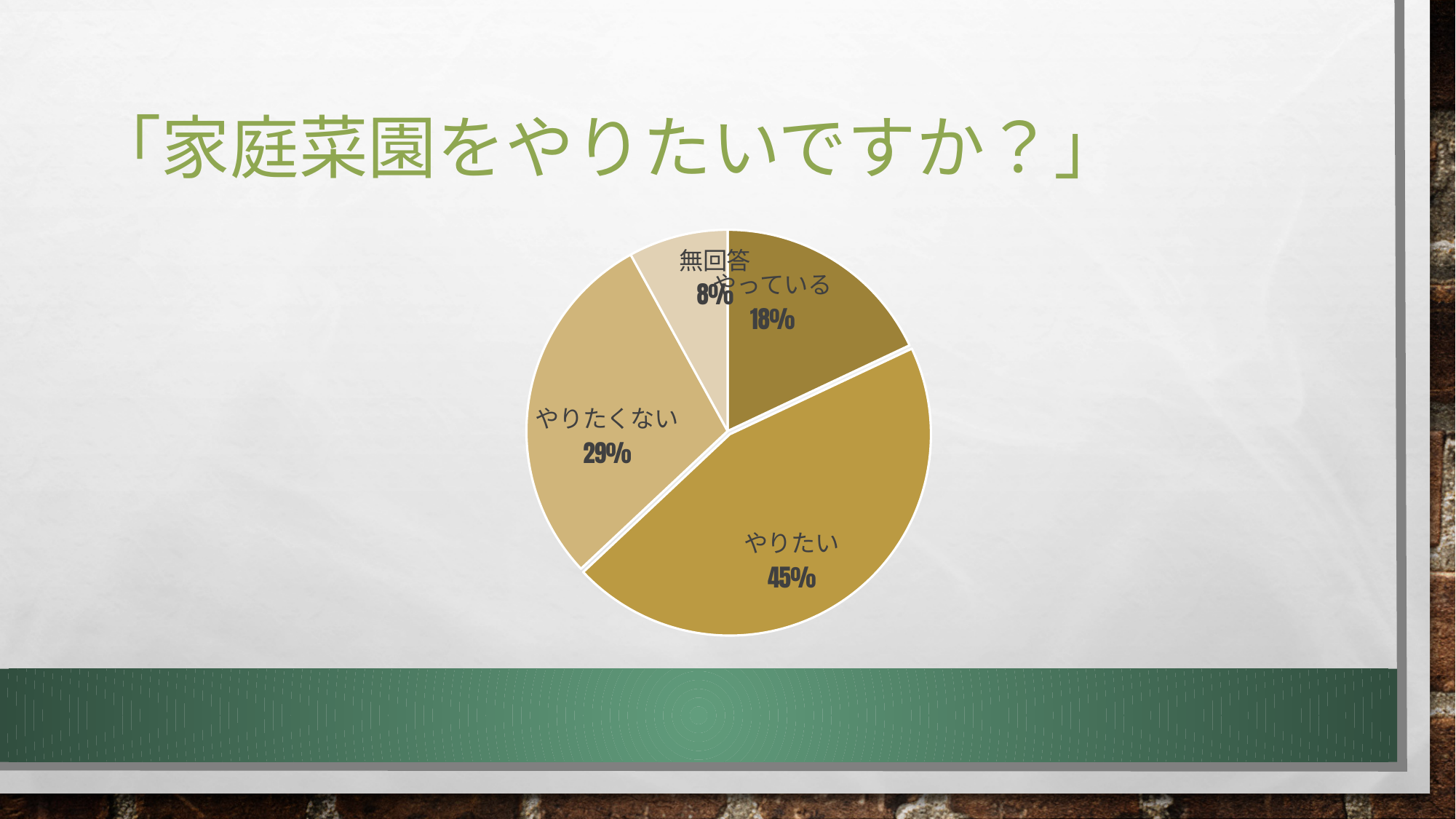

# 「家庭菜園をやりたいですか？」

### Chart

| Category | 売上高 |
|---|---|
| やっている | 18.0 |
| やりたい | 45.0 |
| やりたくない | 29.0 |
| 無回答 | 8.0 |